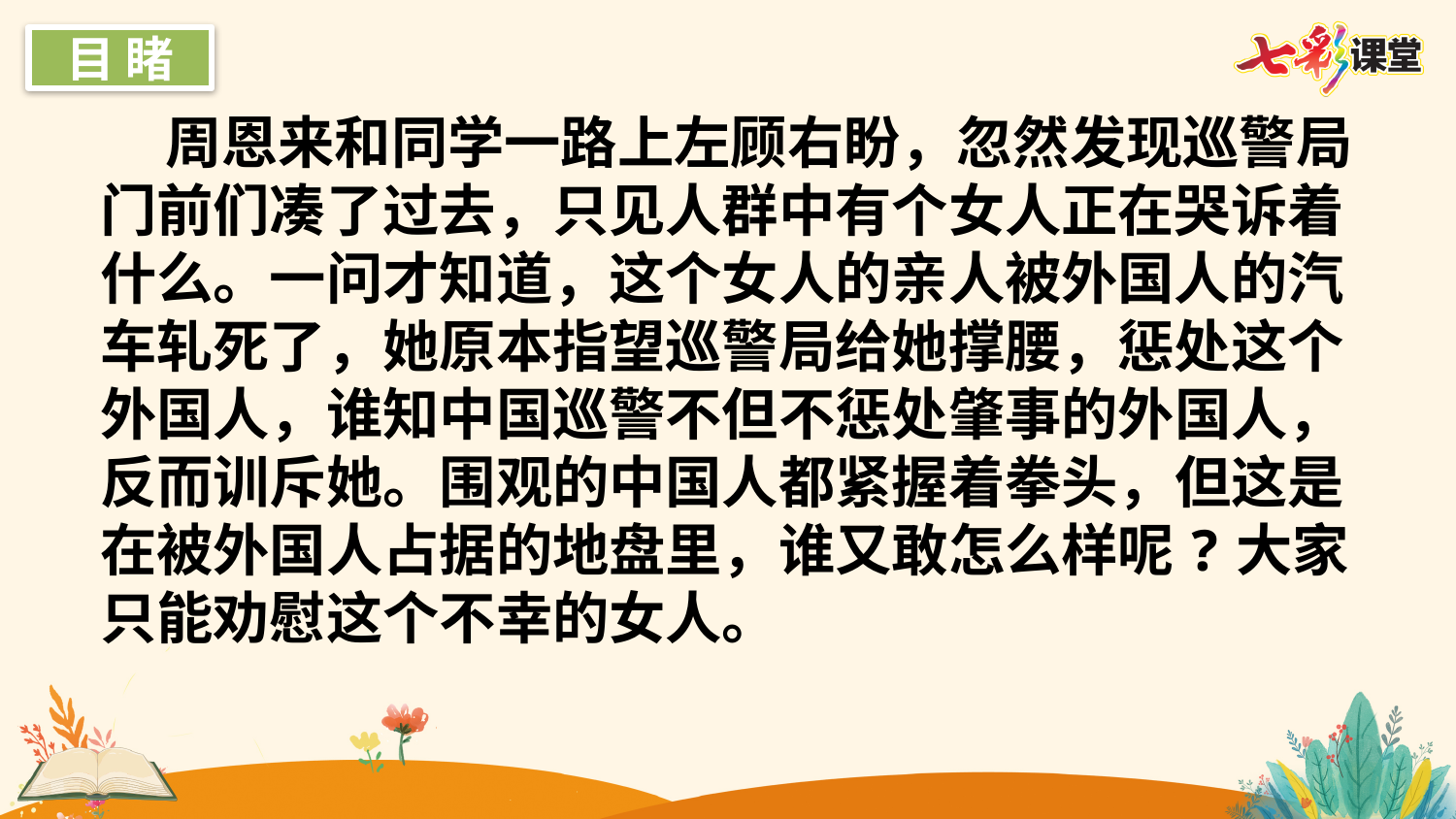

目 睹
    周恩来和同学一路上左顾右盼，忽然发现巡警局门前们凑了过去，只见人群中有个女人正在哭诉着什么。一问才知道，这个女人的亲人被外国人的汽车轧死了，她原本指望巡警局给她撑腰，惩处这个外国人，谁知中国巡警不但不惩处肇事的外国人，反而训斥她。围观的中国人都紧握着拳头，但这是在被外国人占据的地盘里，谁又敢怎么样呢?大家只能劝慰这个不幸的女人。